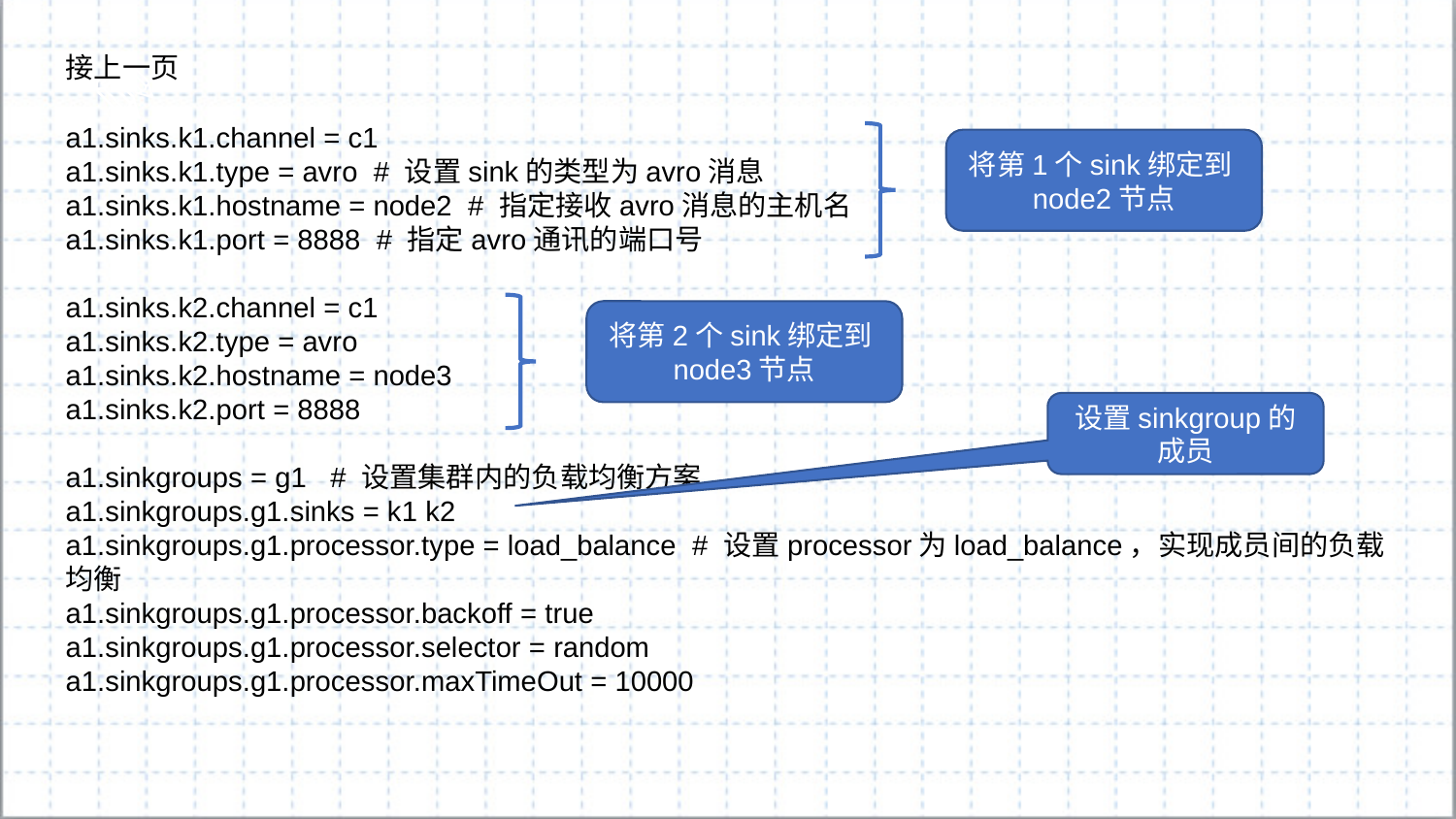

接上一页
a1.sinks.k1.channel = c1
a1.sinks.k1.type = avro  # 设置sink的类型为avro消息
a1.sinks.k1.hostname = node2  # 指定接收avro消息的主机名
a1.sinks.k1.port = 8888  # 指定avro通讯的端口号

a1.sinks.k2.channel = c1
a1.sinks.k2.type = avro
a1.sinks.k2.hostname = node3
a1.sinks.k2.port = 8888

a1.sinkgroups = g1   # 设置集群内的负载均衡方案
a1.sinkgroups.g1.sinks = k1 k2
a1.sinkgroups.g1.processor.type = load_balance  # 设置processor为load_balance，实现成员间的负载均衡
a1.sinkgroups.g1.processor.backoff = true
a1.sinkgroups.g1.processor.selector = random
a1.sinkgroups.g1.processor.maxTimeOut = 10000

将第1个sink绑定到node2节点

将第2个sink绑定到node3节点
设置sinkgroup的成员